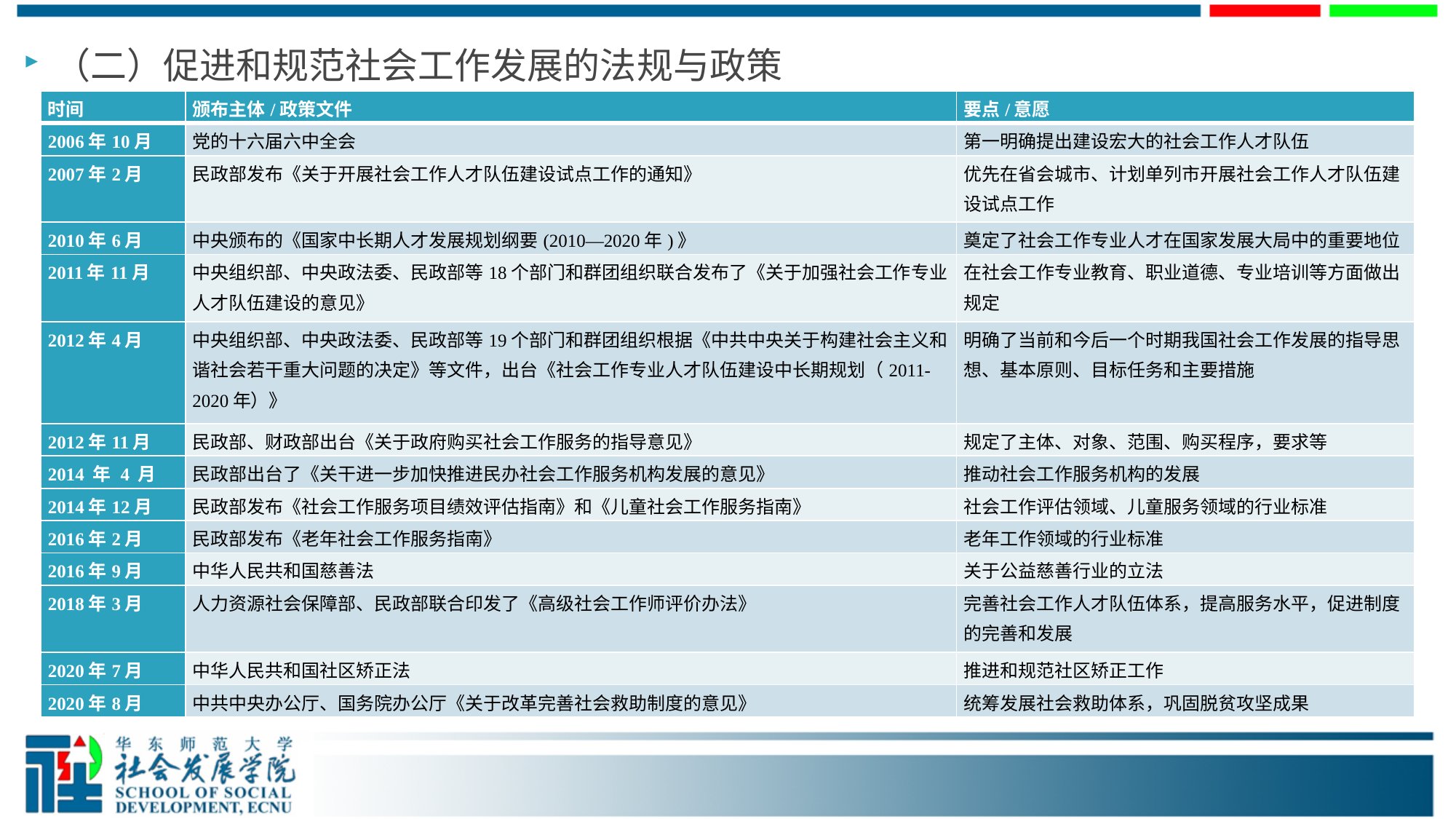

（二）促进和规范社会工作发展的法规与政策
| 时间 | 颁布主体/政策文件 | 要点/意愿 |
| --- | --- | --- |
| 2006年10月 | 党的十六届六中全会 | 第一明确提出建设宏大的社会工作人才队伍 |
| 2007年2月 | 民政部发布《关于开展社会工作人才队伍建设试点工作的通知》 | 优先在省会城市、计划单列市开展社会工作人才队伍建设试点工作 |
| 2010年6月 | 中央颁布的《国家中长期人才发展规划纲要(2010—2020年)》 | 奠定了社会工作专业人才在国家发展大局中的重要地位 |
| 2011年11月 | 中央组织部、中央政法委、民政部等18个部门和群团组织联合发布了《关于加强社会工作专业人才队伍建设的意见》 | 在社会工作专业教育、职业道德、专业培训等方面做出规定 |
| 2012年4月 | 中央组织部、中央政法委、民政部等19个部门和群团组织根据《中共中央关于构建社会主义和谐社会若干重大问题的决定》等文件，出台《社会工作专业人才队伍建设中长期规划（2011-2020年）》 | 明确了当前和今后一个时期我国社会工作发展的指导思想、基本原则、目标任务和主要措施 |
| 2012年11月 | 民政部、财政部出台《关于政府购买社会工作服务的指导意见》 | 规定了主体、对象、范围、购买程序，要求等 |
| 2014 年 4 月 | 民政部出台了《关干进一步加快推进民办社会工作服务机构发展的意见》 | 推动社会工作服务机构的发展 |
| 2014年12月 | 民政部发布《社会工作服务项目绩效评估指南》和《儿童社会工作服务指南》 | 社会工作评估领域、儿童服务领域的行业标准 |
| 2016年2月 | 民政部发布《老年社会工作服务指南》 | 老年工作领域的行业标准 |
| 2016年9月 | 中华人民共和国慈善法 | 关于公益慈善行业的立法 |
| 2018年3月 | 人力资源社会保障部、民政部联合印发了《高级社会工作师评价办法》 | 完善社会工作人才队伍体系，提高服务水平，促进制度的完善和发展 |
| 2020年7月 | 中华人民共和国社区矫正法 | 推进和规范社区矫正工作 |
| 2020年8月 | 中共中央办公厅、国务院办公厅《关于改革完善社会救助制度的意见》 | 统筹发展社会救助体系，巩固脱贫攻坚成果 |